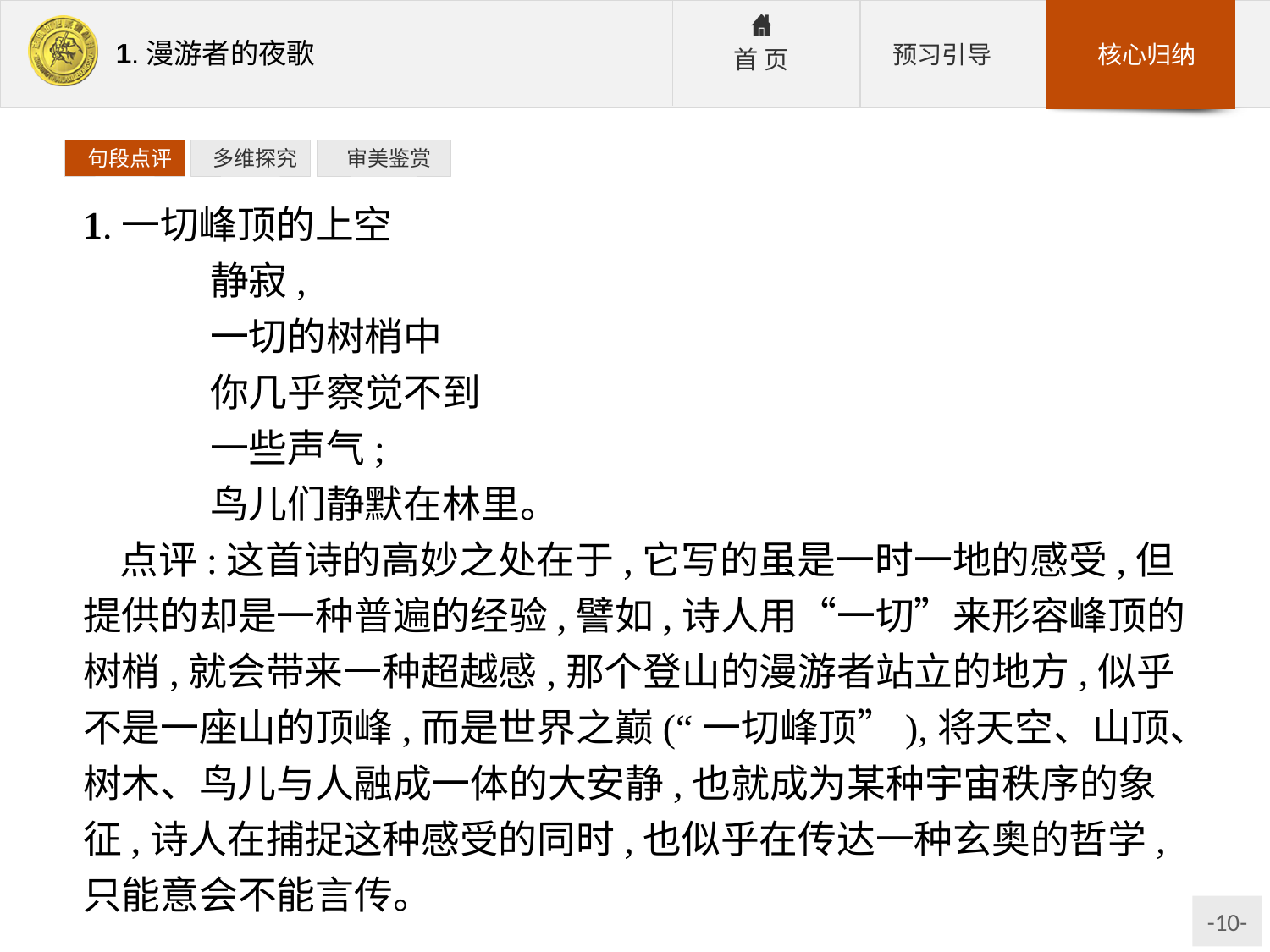

句段点评
 多维探究
 审美鉴赏
1.一切峰顶的上空
	静寂,
	一切的树梢中
	你几乎察觉不到
	一些声气;
	鸟儿们静默在林里。
点评:这首诗的高妙之处在于,它写的虽是一时一地的感受,但提供的却是一种普遍的经验,譬如,诗人用“一切”来形容峰顶的树梢,就会带来一种超越感,那个登山的漫游者站立的地方,似乎不是一座山的顶峰,而是世界之巅(“一切峰顶”),将天空、山顶、树木、鸟儿与人融成一体的大安静,也就成为某种宇宙秩序的象征,诗人在捕捉这种感受的同时,也似乎在传达一种玄奥的哲学,只能意会不能言传。